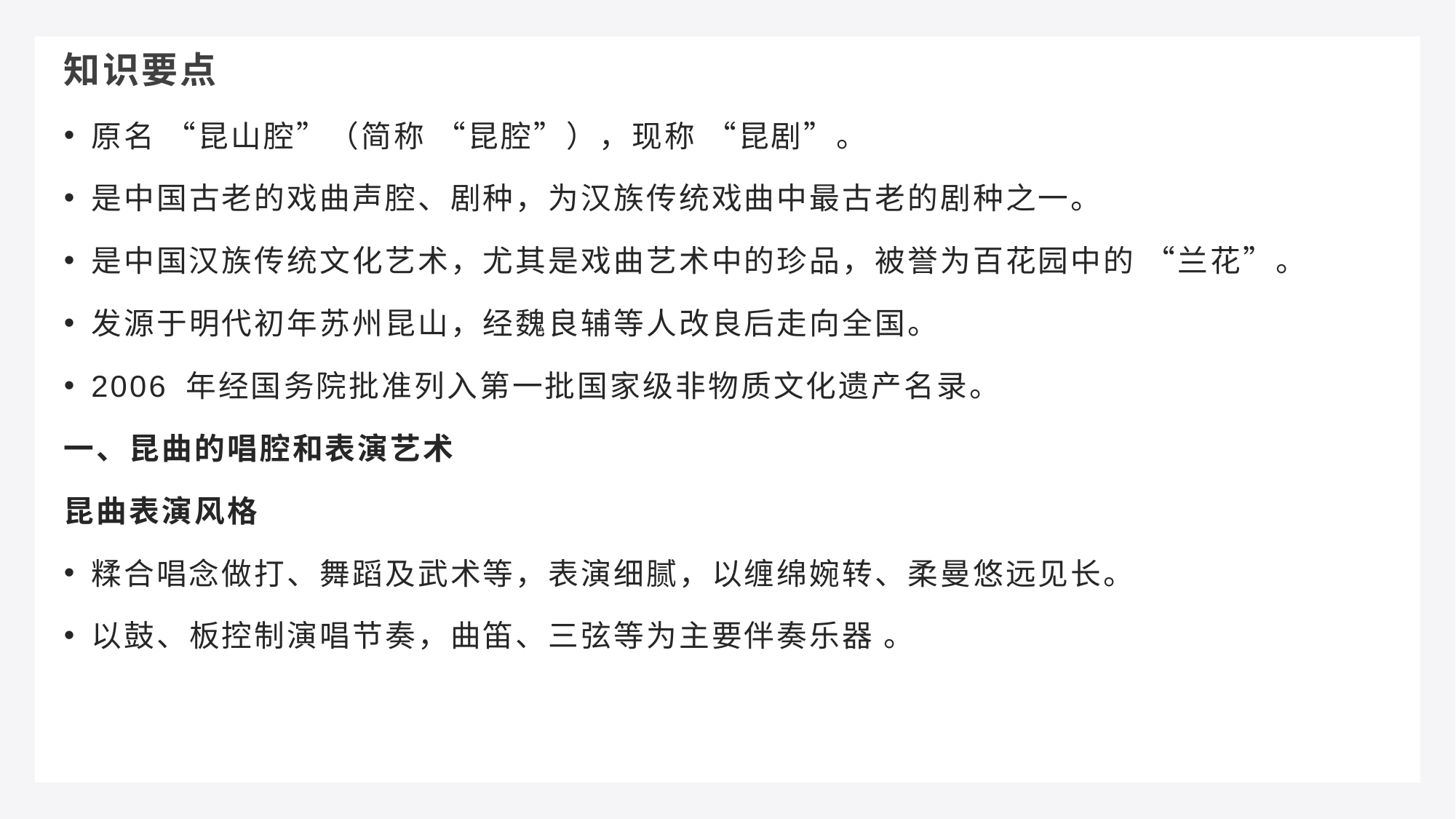

知识要点
原名 “昆山腔”（简称 “昆腔”），现称 “昆剧”。
是中国古老的戏曲声腔、剧种，为汉族传统戏曲中最古老的剧种之一。
是中国汉族传统文化艺术，尤其是戏曲艺术中的珍品，被誉为百花园中的 “兰花”。
发源于明代初年苏州昆山，经魏良辅等人改良后走向全国。
2006 年经国务院批准列入第一批国家级非物质文化遗产名录。
一、昆曲的唱腔和表演艺术
昆曲表演风格
糅合唱念做打、舞蹈及武术等，表演细腻，以缠绵婉转、柔曼悠远见长。
以鼓、板控制演唱节奏，曲笛、三弦等为主要伴奏乐器 。